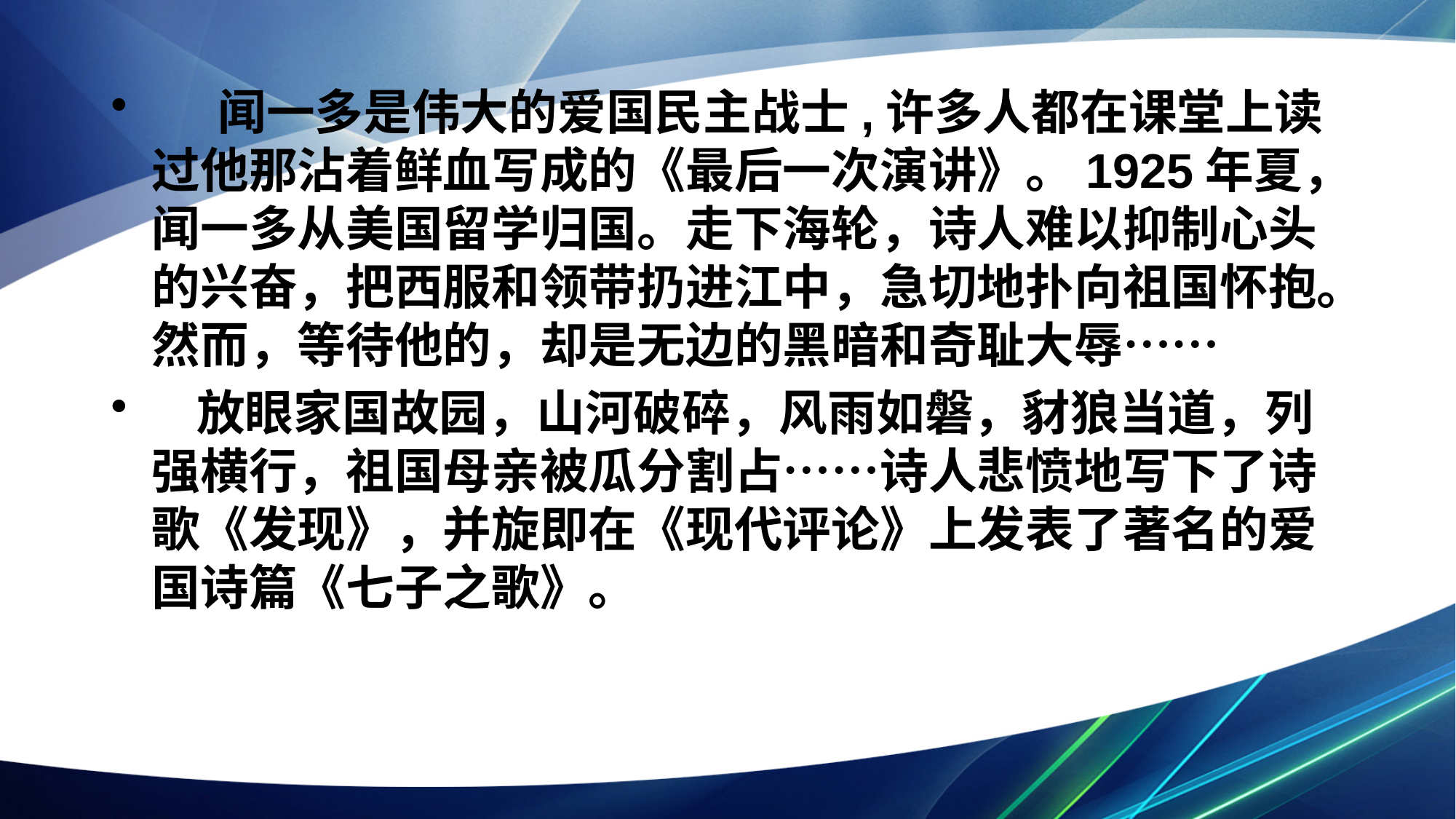

闻一多是伟大的爱国民主战士,许多人都在课堂上读过他那沾着鲜血写成的《最后一次演讲》。1925年夏，闻一多从美国留学归国。走下海轮，诗人难以抑制心头的兴奋，把西服和领带扔进江中，急切地扑向祖国怀抱。然而，等待他的，却是无边的黑暗和奇耻大辱……
   放眼家国故园，山河破碎，风雨如磐，豺狼当道，列强横行，祖国母亲被瓜分割占……诗人悲愤地写下了诗歌《发现》，并旋即在《现代评论》上发表了著名的爱国诗篇《七子之歌》。